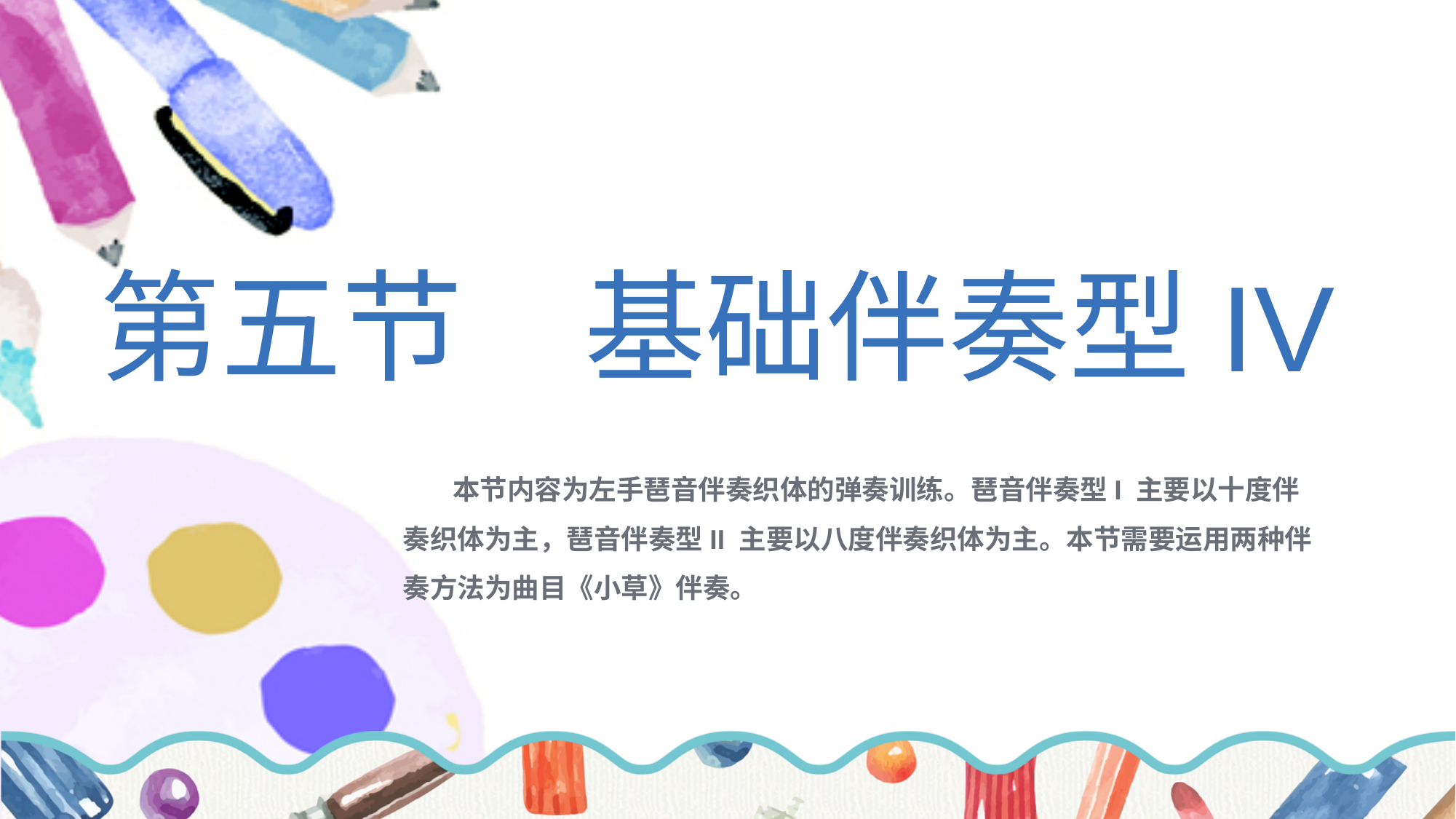

第五节　基础伴奏型IV
       本节内容为左手琶音伴奏织体的弹奏训练。琶音伴奏型I 主要以十度伴奏织体为主，琶音伴奏型II 主要以八度伴奏织体为主。本节需要运用两种伴奏方法为曲目《小草》伴奏。